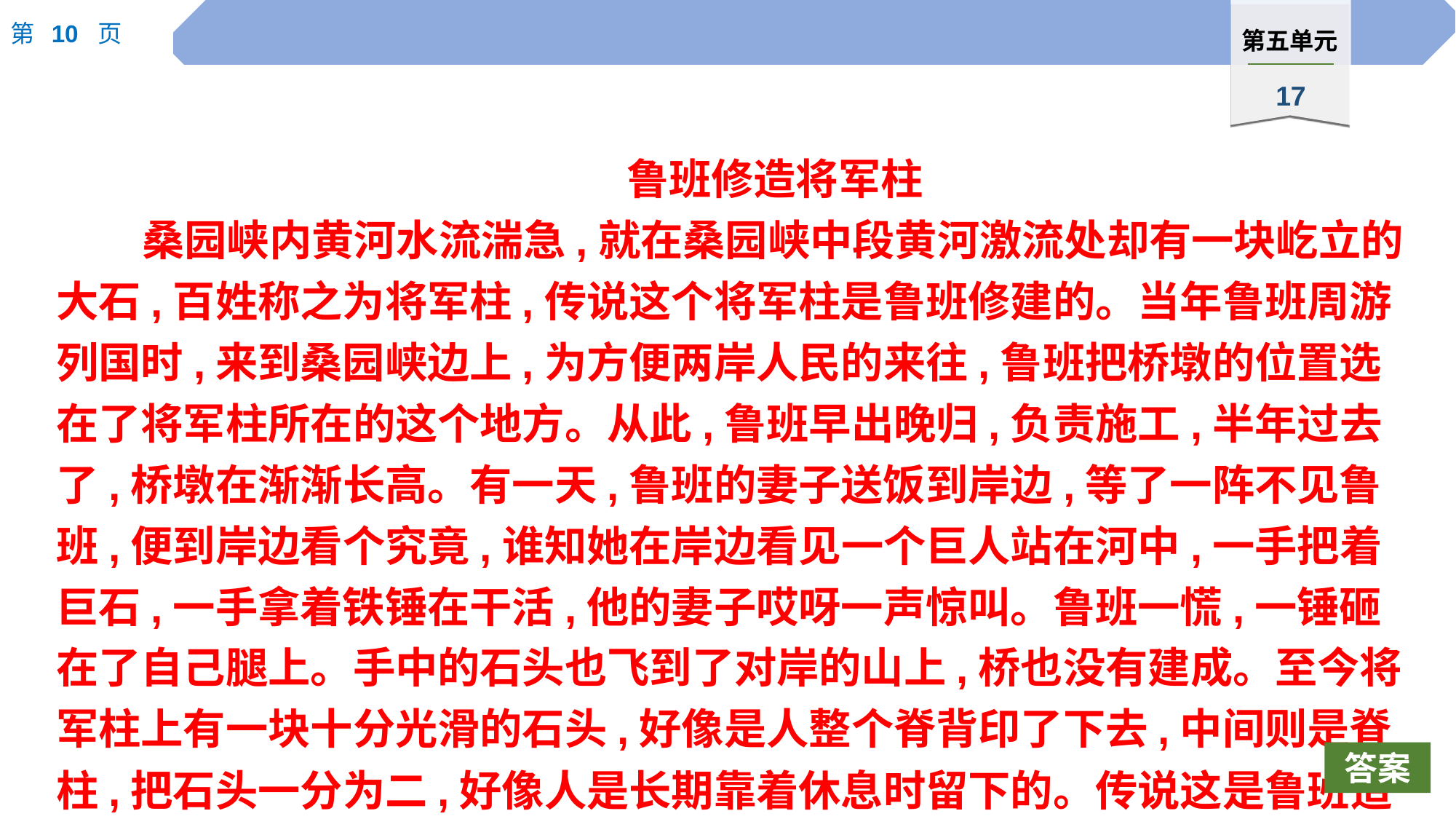

鲁班修造将军柱
桑园峡内黄河水流湍急,就在桑园峡中段黄河激流处却有一块屹立的大石,百姓称之为将军柱,传说这个将军柱是鲁班修建的。当年鲁班周游列国时,来到桑园峡边上,为方便两岸人民的来往,鲁班把桥墩的位置选在了将军柱所在的这个地方。从此,鲁班早出晚归,负责施工,半年过去了,桥墩在渐渐长高。有一天,鲁班的妻子送饭到岸边,等了一阵不见鲁班,便到岸边看个究竟,谁知她在岸边看见一个巨人站在河中,一手把着巨石,一手拿着铁锤在干活,他的妻子哎呀一声惊叫。鲁班一慌,一锤砸在了自己腿上。手中的石头也飞到了对岸的山上,桥也没有建成。至今将军柱上有一块十分光滑的石头,好像是人整个脊背印了下去,中间则是脊柱,把石头一分为二,好像人是长期靠着休息时留下的。传说这是鲁班造桥时所留。
答案